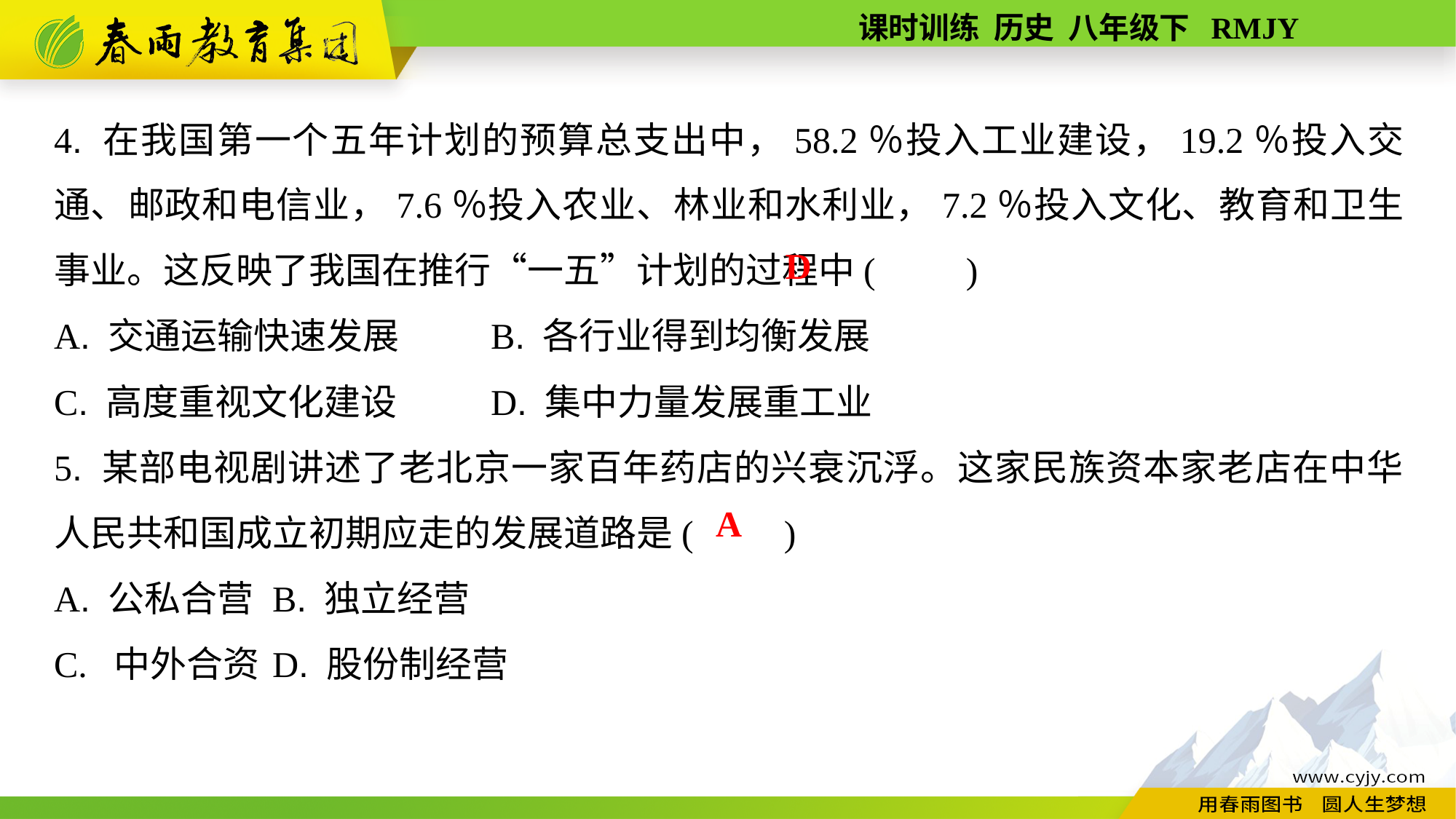

4. 在我国第一个五年计划的预算总支出中，58.2％投入工业建设，19.2％投入交通、邮政和电信业，7.6％投入农业、林业和水利业，7.2％投入文化、教育和卫生事业。这反映了我国在推行“一五”计划的过程中(　　)
A. 交通运输快速发展	B. 各行业得到均衡发展
C. 高度重视文化建设	D. 集中力量发展重工业
5. 某部电视剧讲述了老北京一家百年药店的兴衰沉浮。这家民族资本家老店在中华人民共和国成立初期应走的发展道路是(　　)
A. 公私合营	B. 独立经营
C.  中外合资	D. 股份制经营
D
A